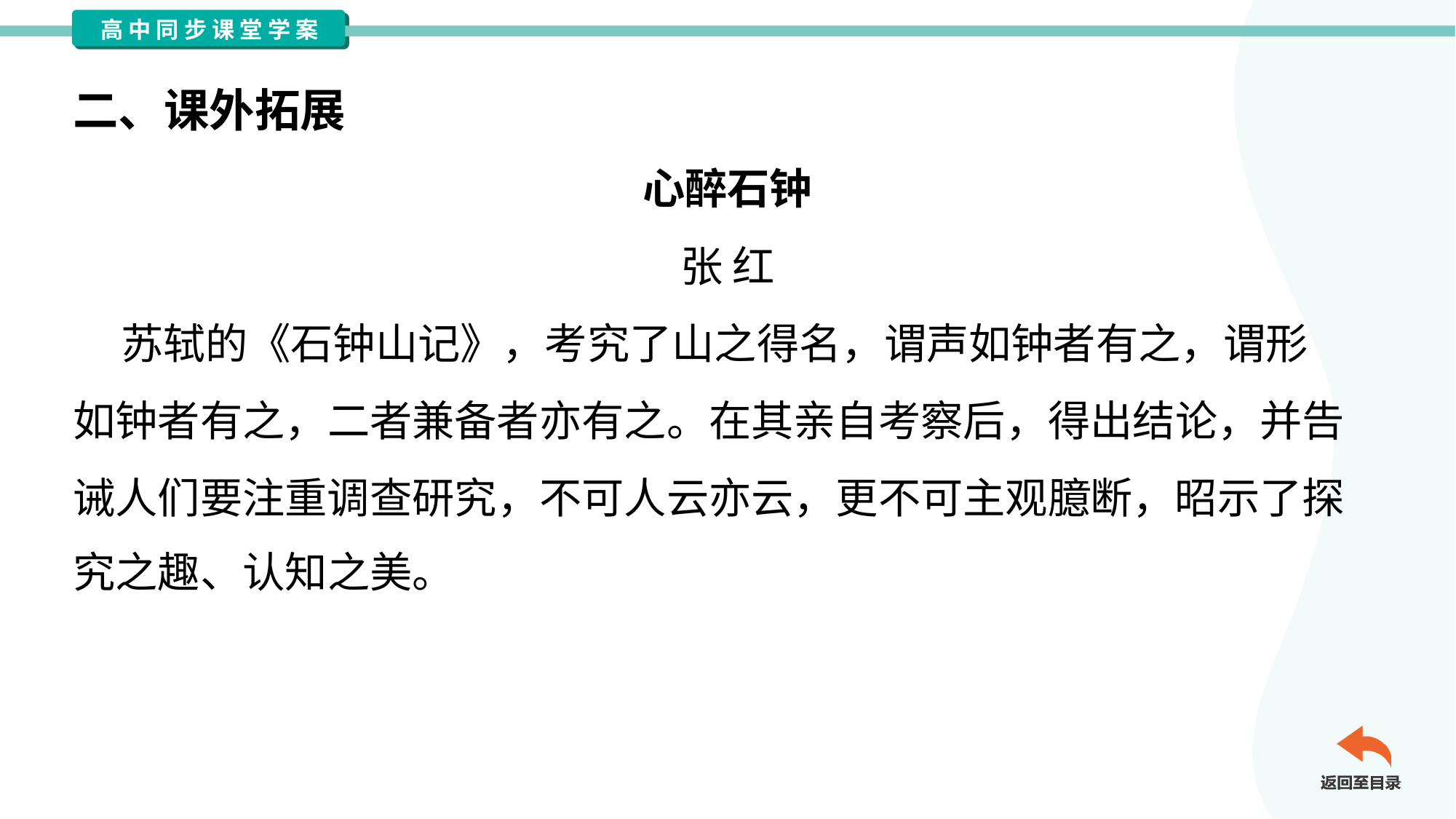

二、课外拓展
心醉石钟
张 红
    苏轼的《石钟山记》，考究了山之得名，谓声如钟者有之，谓形
如钟者有之，二者兼备者亦有之。在其亲自考察后，得出结论，并告
诫人们要注重调查研究，不可人云亦云，更不可主观臆断，昭示了探
究之趣、认知之美。